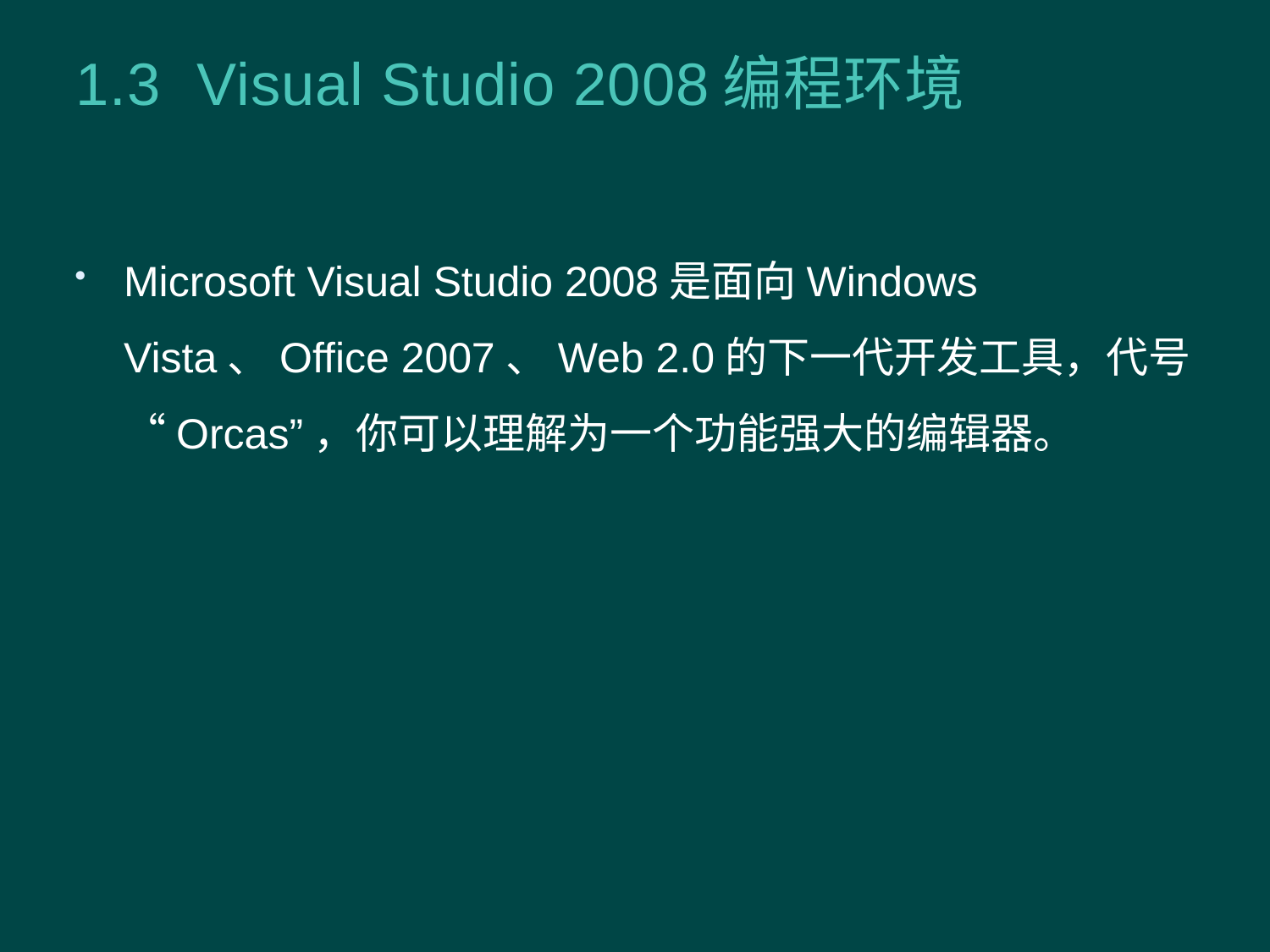

# 1.3  Visual Studio 2008编程环境
Microsoft Visual Studio 2008是面向Windows Vista、Office 2007、Web 2.0的下一代开发工具，代号“Orcas”，你可以理解为一个功能强大的编辑器。